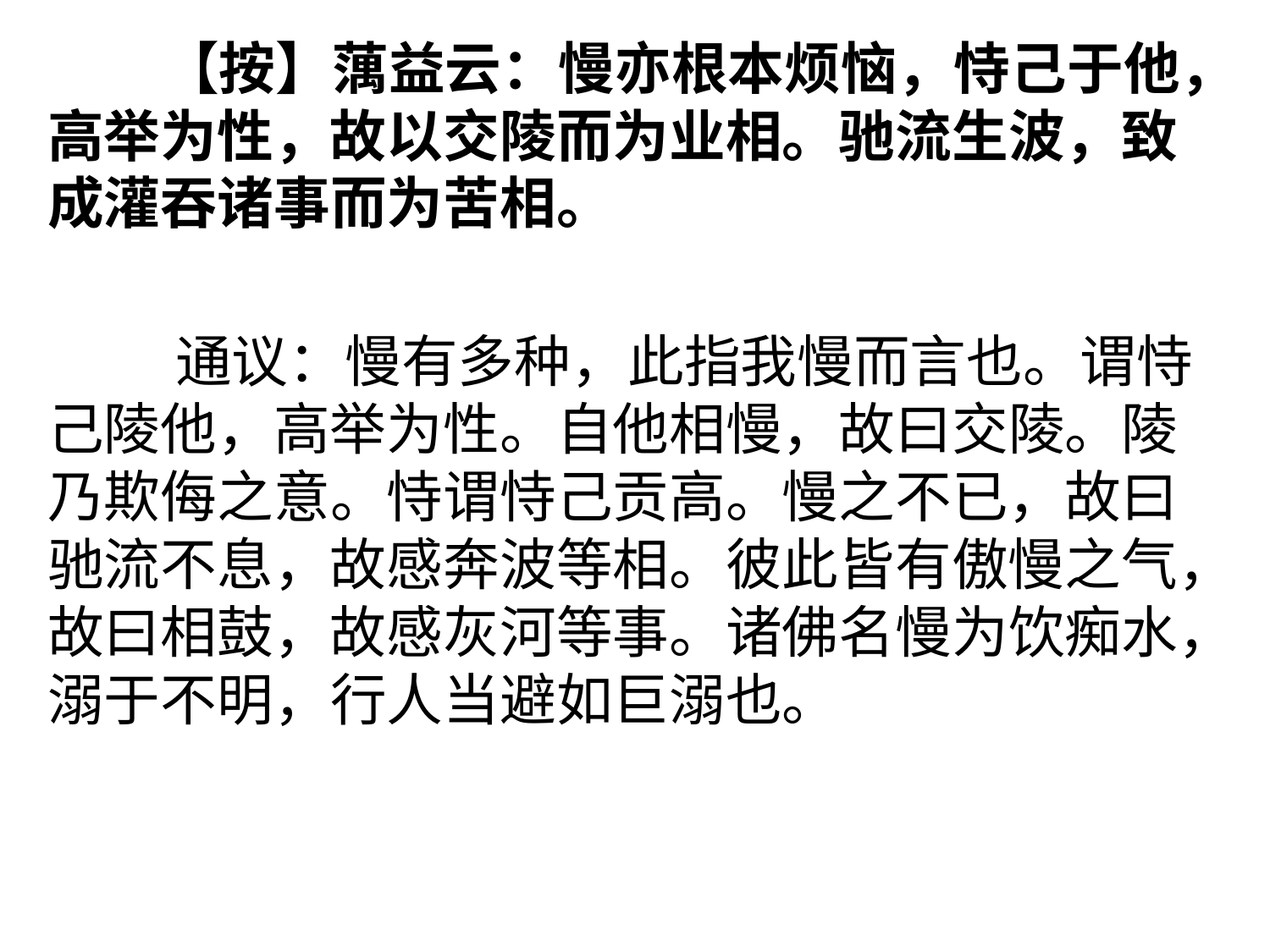

【按】蕅益云：慢亦根本烦恼，恃己于他，高举为性，故以交陵而为业相。驰流生波，致成灌吞诸事而为苦相。

         通议：慢有多种，此指我慢而言也。谓恃己陵他，高举为性。自他相慢，故曰交陵。陵乃欺侮之意。恃谓恃己贡高。慢之不已，故曰驰流不息，故感奔波等相。彼此皆有傲慢之气，故曰相鼓，故感灰河等事。诸佛名慢为饮痴水，溺于不明，行人当避如巨溺也。